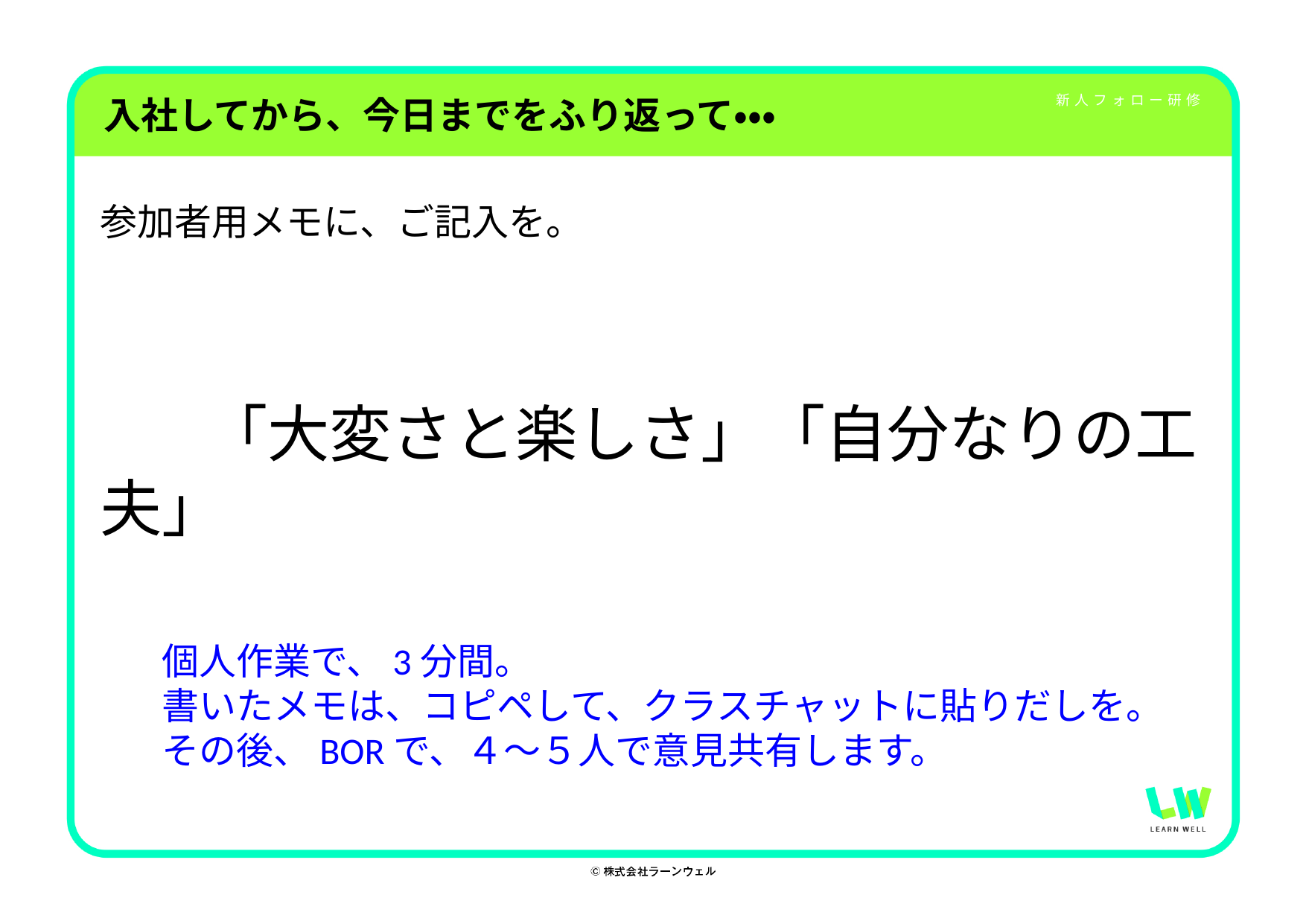

# 入社してから、今日までをふり返って・・・

参加者用メモに、ご記入を。

　　「大変さと楽しさ」「自分なりの工夫」

個人作業で、3分間。
書いたメモは、コピペして、クラスチャットに貼りだしを。
その後、BORで、４～５人で意見共有します。